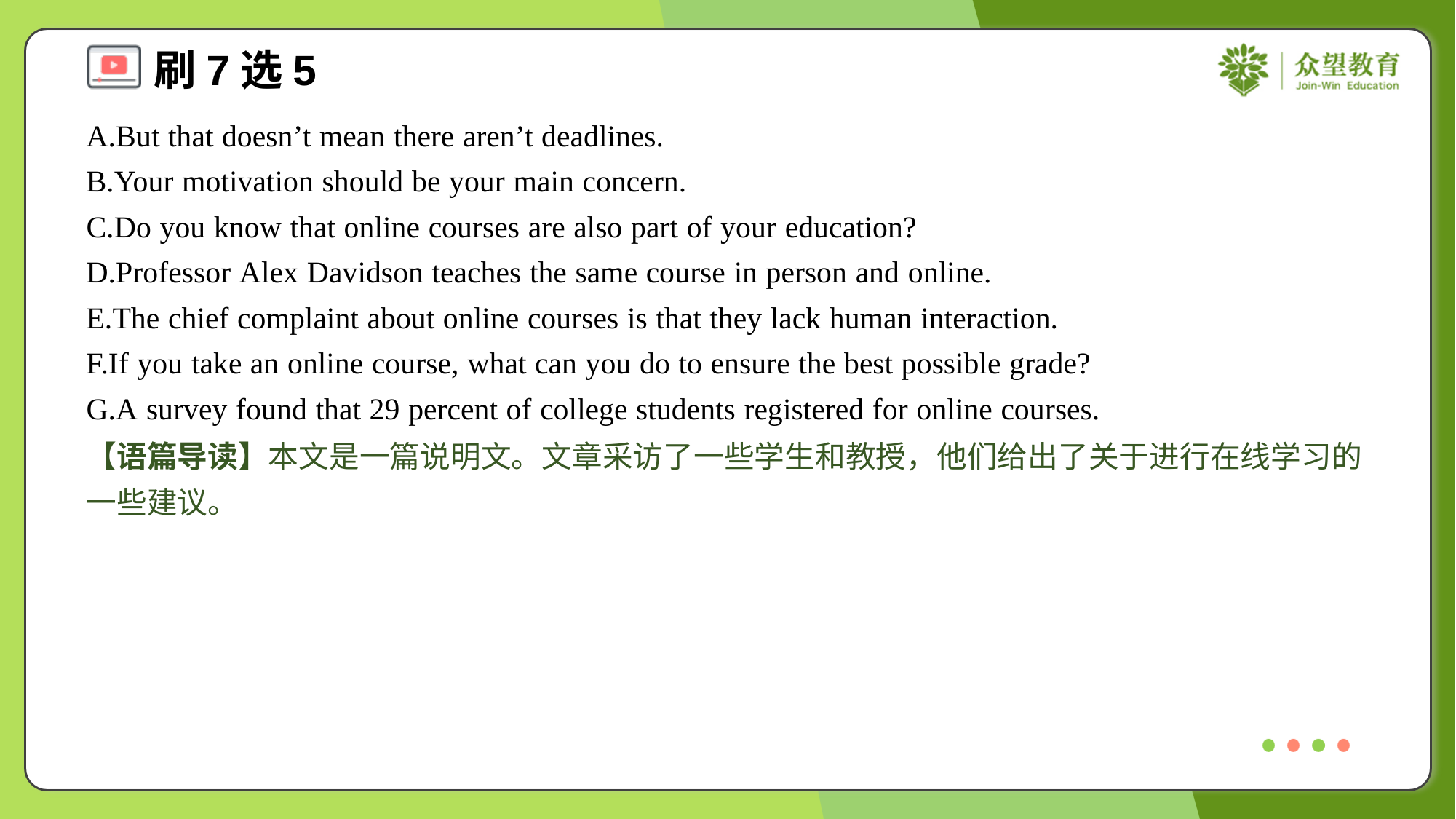

A.But that doesn’t mean there aren’t deadlines.
B.Your motivation should be your main concern.
C.Do you know that online courses are also part of your education?
D.Professor Alex Davidson teaches the same course in person and online.
E.The chief complaint about online courses is that they lack human interaction.
F.If you take an online course, what can you do to ensure the best possible grade?
G.A survey found that 29 percent of college students registered for online courses.
【语篇导读】本文是一篇说明文。文章采访了一些学生和教授，他们给出了关于进行在线学习的一些建议。